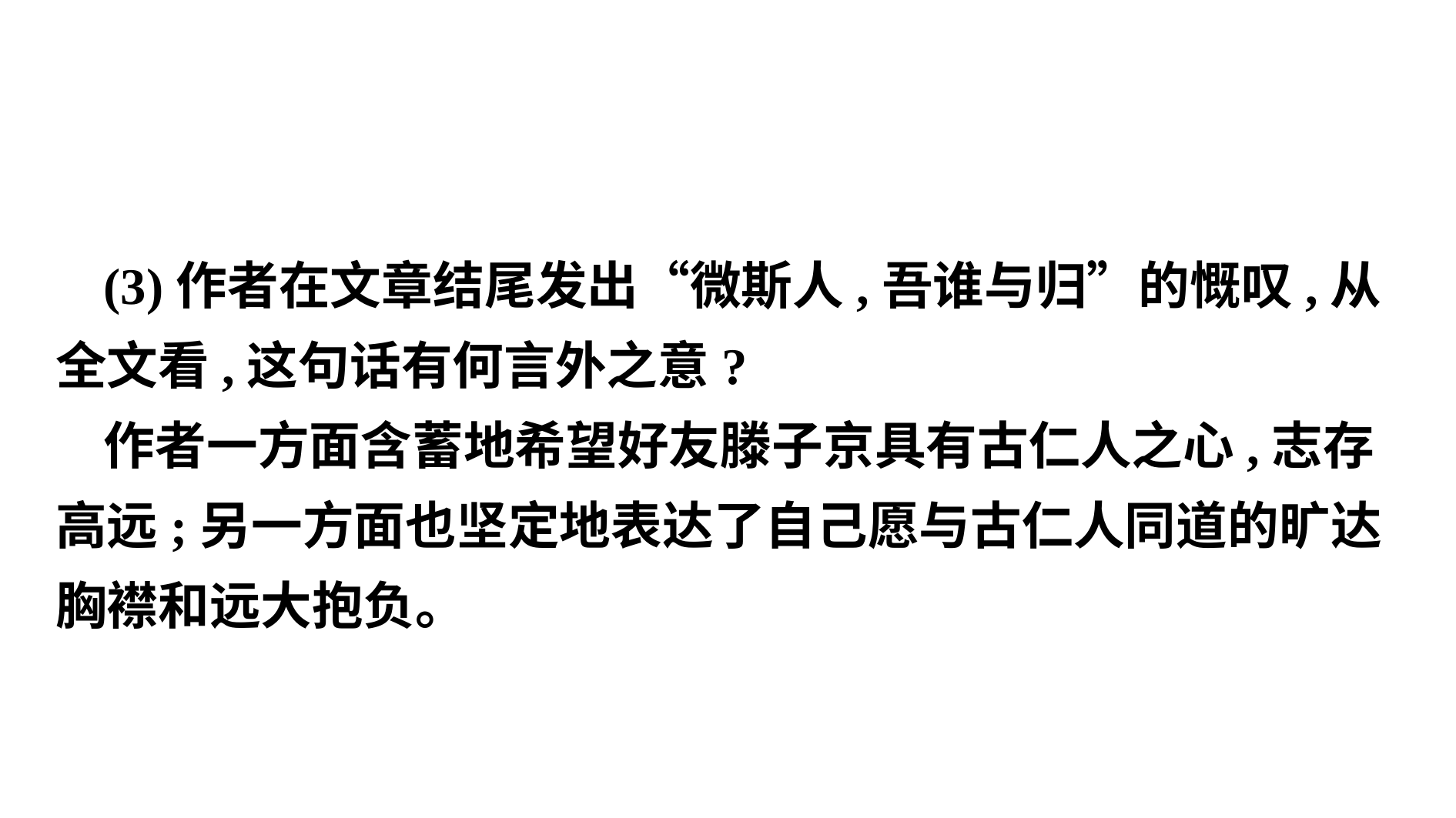

(3)作者在文章结尾发出“微斯人,吾谁与归”的慨叹,从全文看,这句话有何言外之意?
作者一方面含蓄地希望好友滕子京具有古仁人之心,志存高远;另一方面也坚定地表达了自己愿与古仁人同道的旷达胸襟和远大抱负。